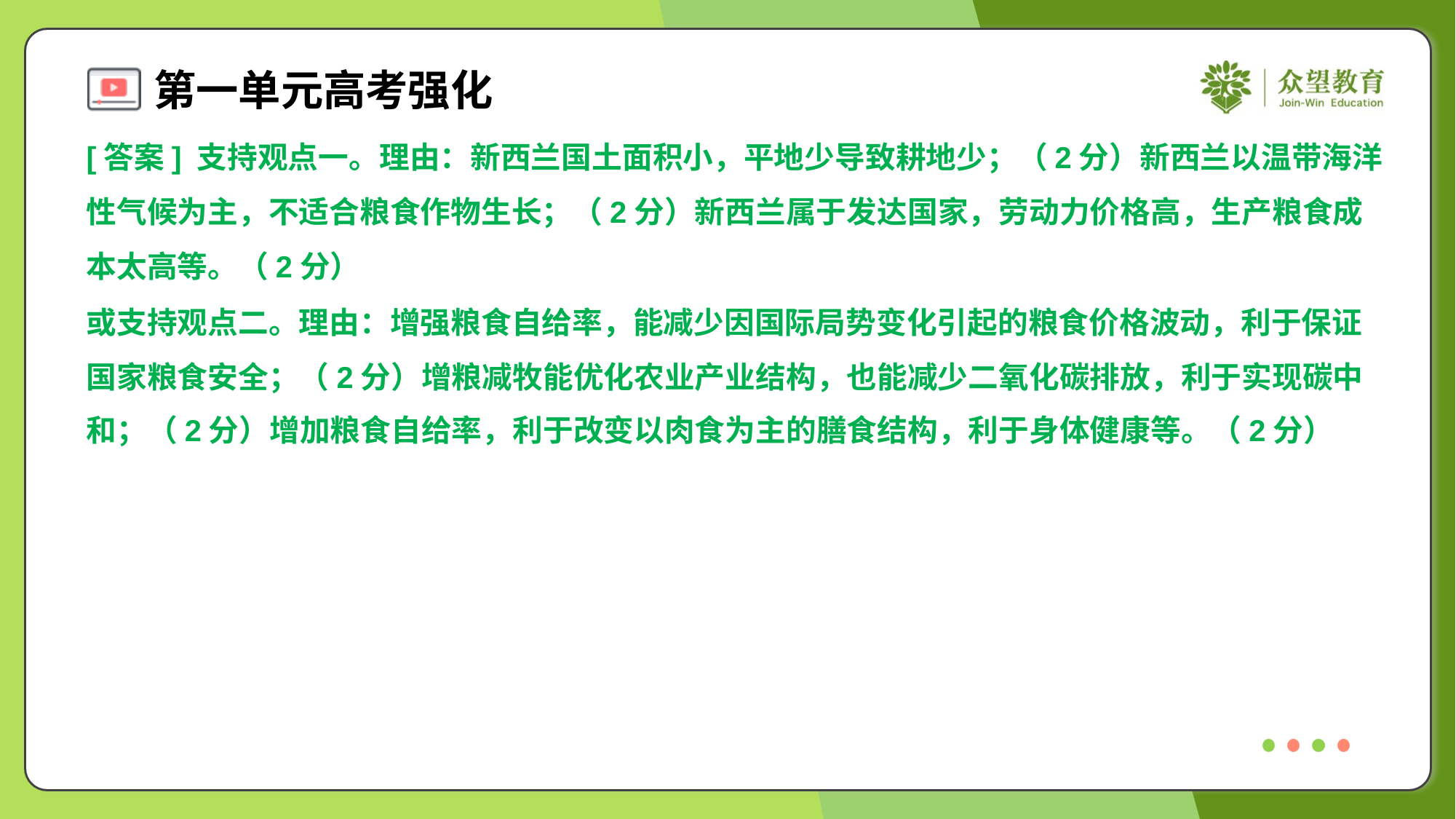

[答案] 支持观点一。理由：新西兰国土面积小，平地少导致耕地少；（2分）新西兰以温带海洋
性气候为主，不适合粮食作物生长；（2分）新西兰属于发达国家，劳动力价格高，生产粮食成
本太高等。（2分）
或支持观点二。理由：增强粮食自给率，能减少因国际局势变化引起的粮食价格波动，利于保证
国家粮食安全；（2分）增粮减牧能优化农业产业结构，也能减少二氧化碳排放，利于实现碳中
和；（2分）增加粮食自给率，利于改变以肉食为主的膳食结构，利于身体健康等。（2分）